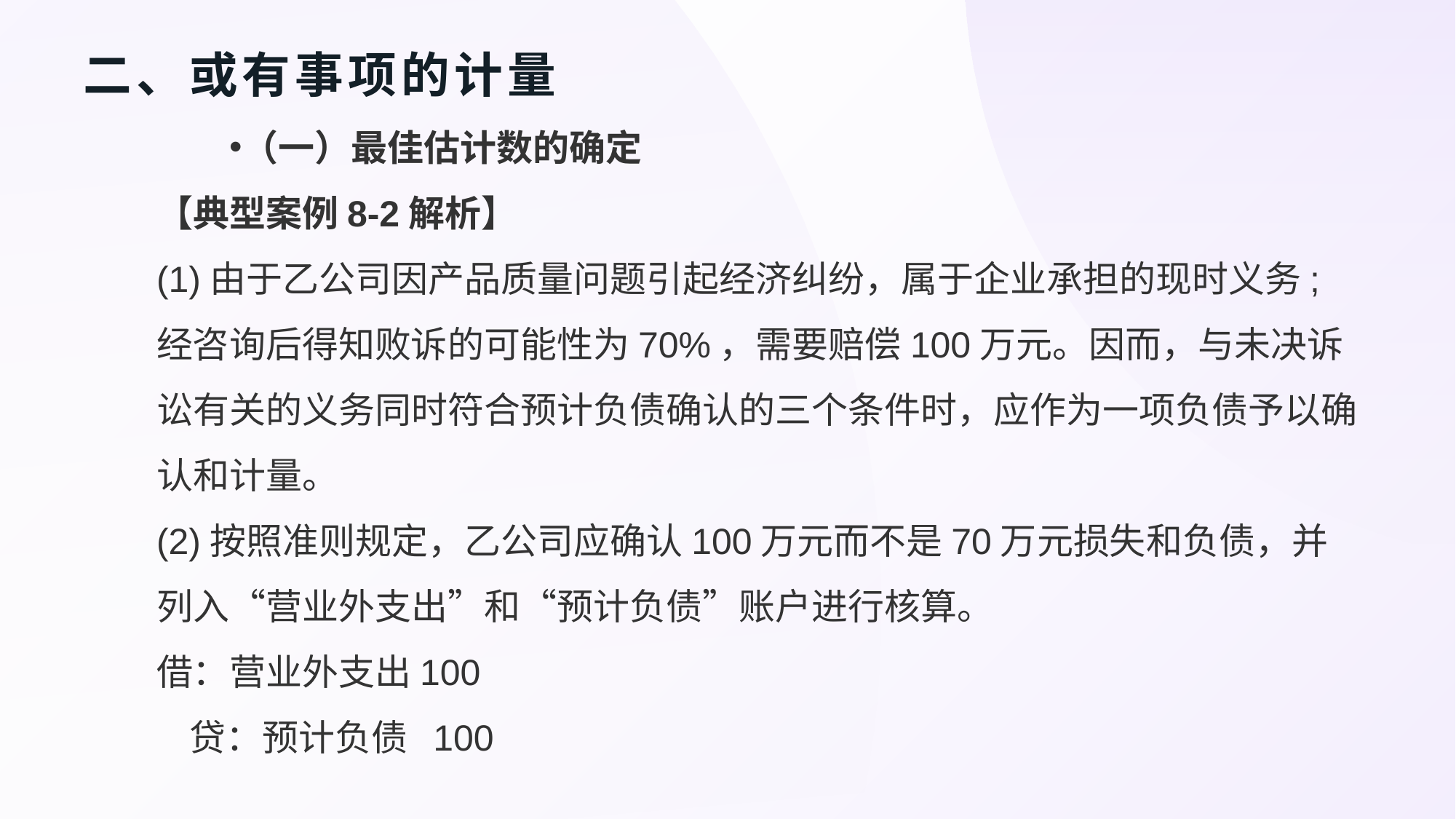

# 二、或有事项的计量
（一）最佳估计数的确定
【典型案例8-2解析】
(1)由于乙公司因产品质量问题引起经济纠纷，属于企业承担的现时义务;经咨询后得知败诉的可能性为70%，需要赔偿100万元。因而，与未决诉讼有关的义务同时符合预计负债确认的三个条件时，应作为一项负债予以确认和计量。
(2)按照准则规定，乙公司应确认100万元而不是70万元损失和负债，并列入“营业外支出”和“预计负债”账户进行核算。
借：营业外支出100
   贷：预计负债  100